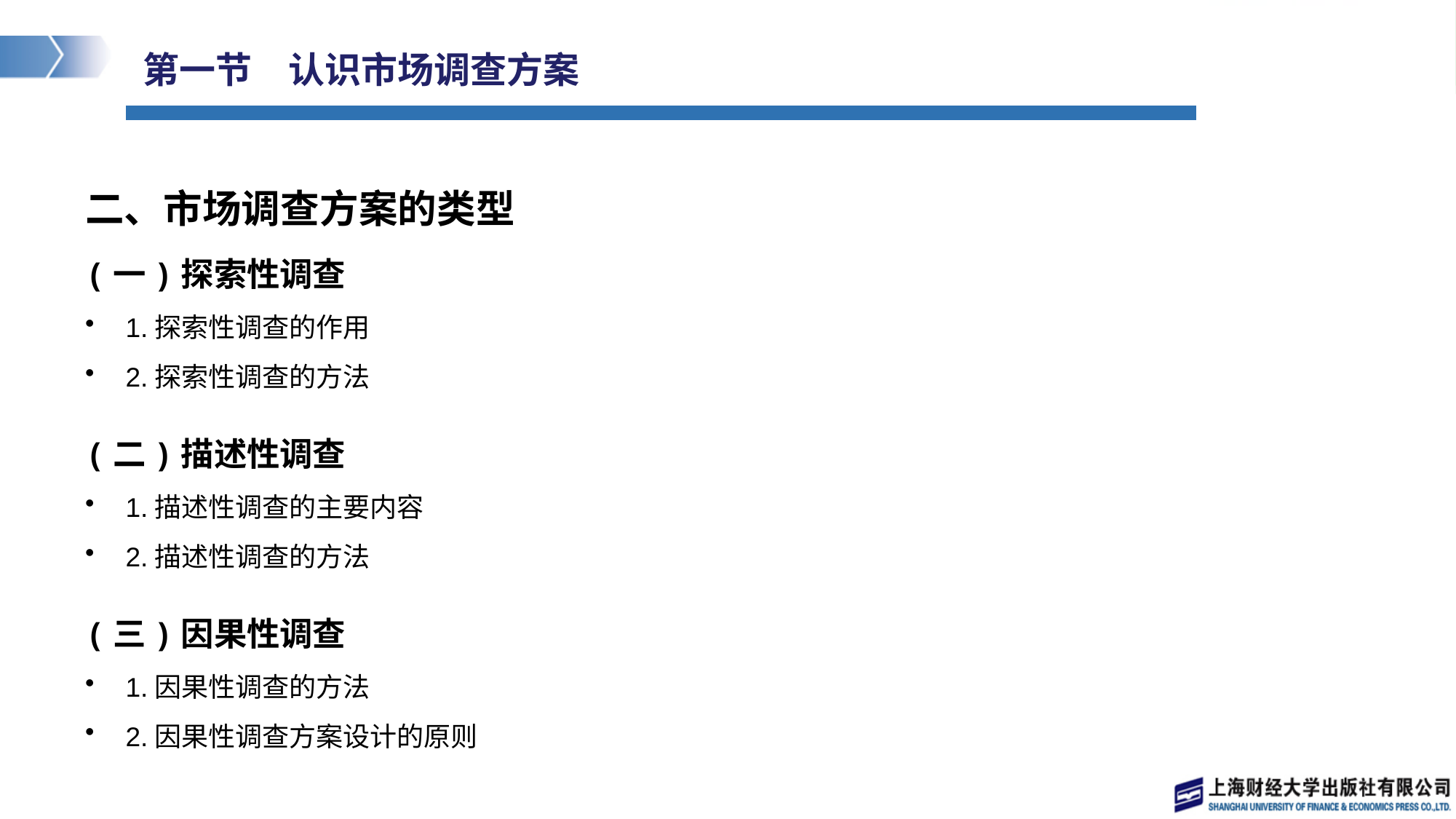

# 第一节　认识市场调查方案
二、市场调查方案的类型
(一)探索性调查
1.探索性调查的作用
2.探索性调查的方法
(二)描述性调查
1.描述性调查的主要内容
2.描述性调查的方法
(三)因果性调查
1.因果性调查的方法
2.因果性调查方案设计的原则